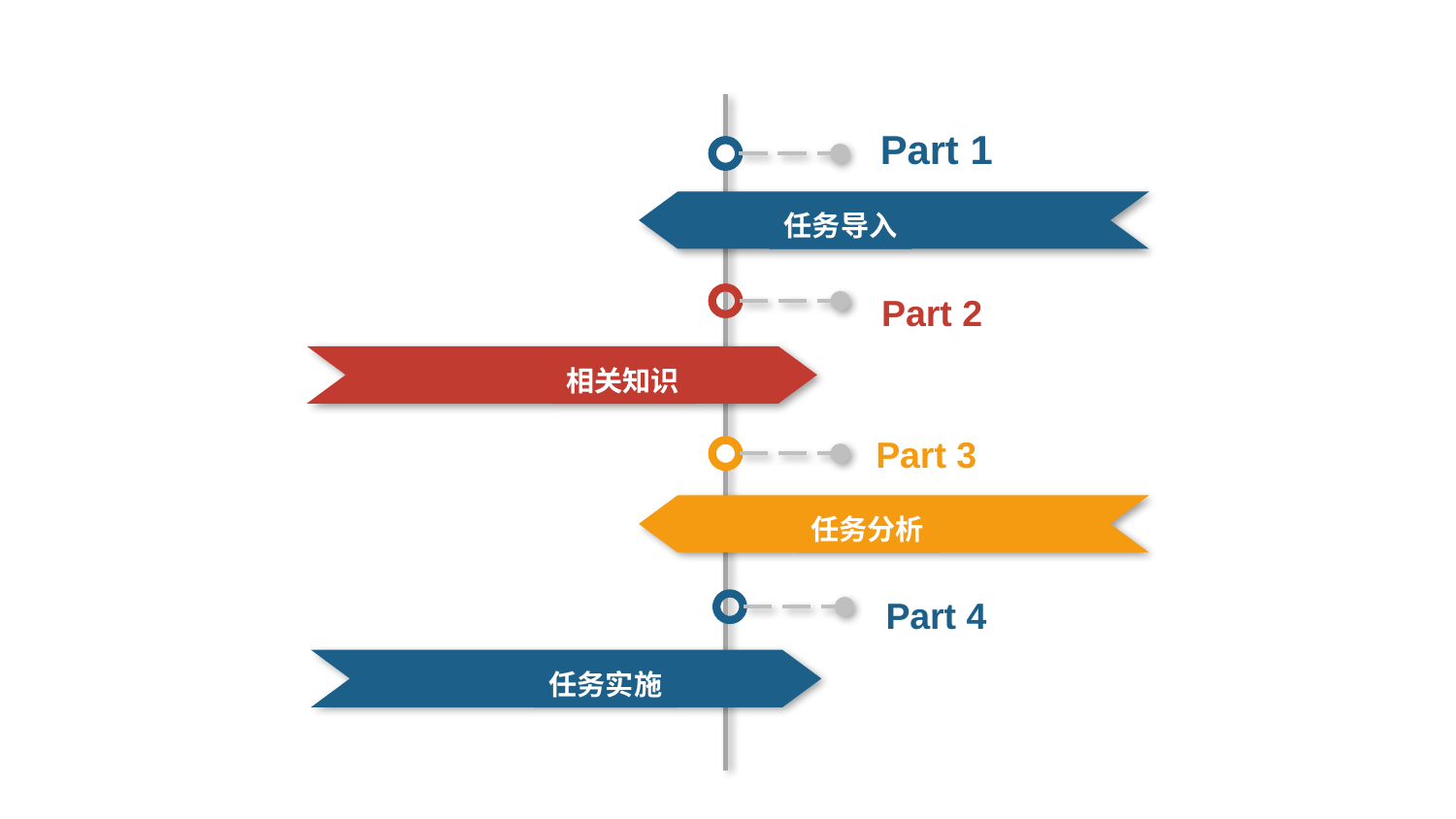

Part 1

任务导入
Part 2

相关知识
Part 3

任务分析
Part 4

任务实施